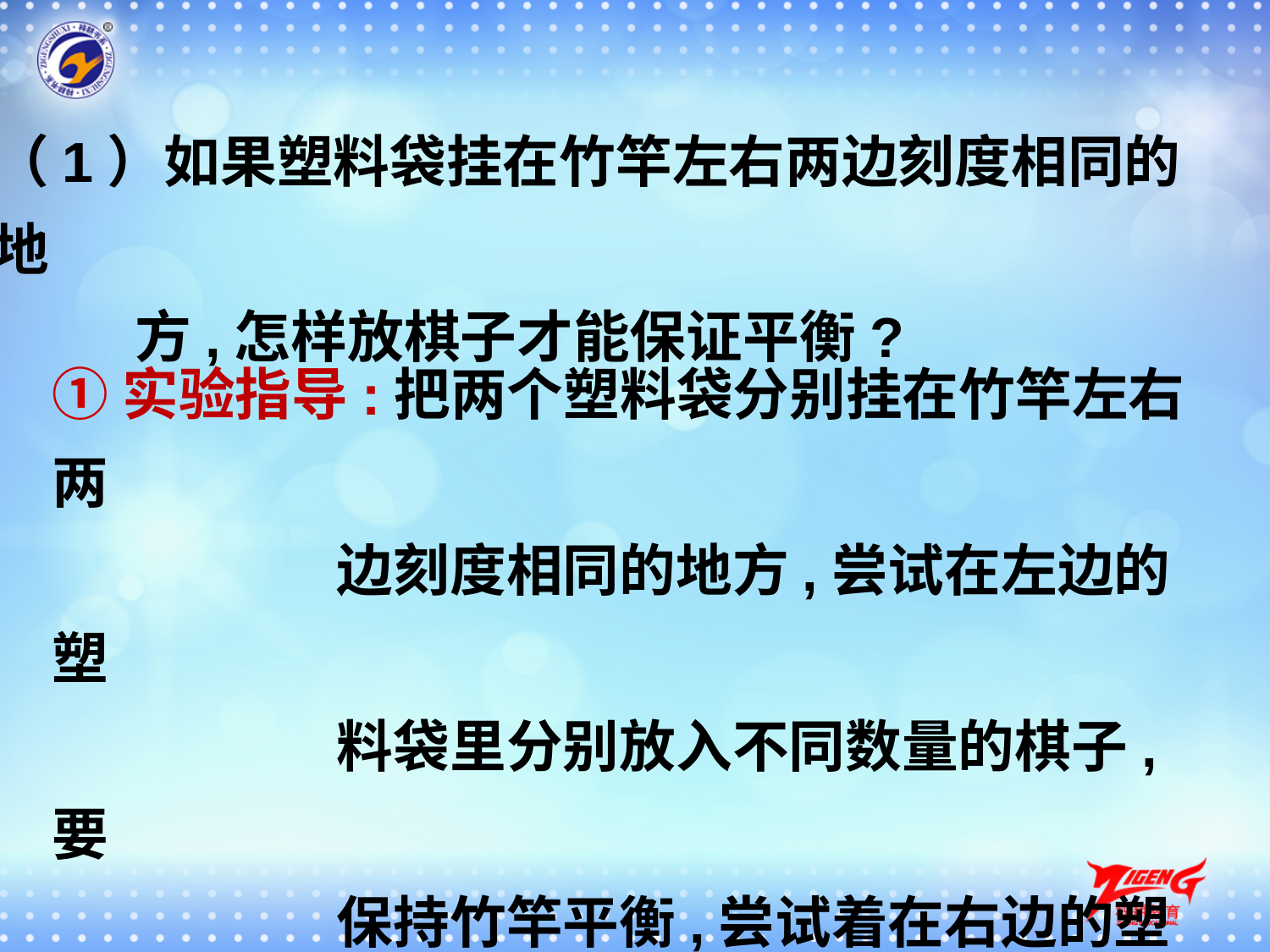

（1）如果塑料袋挂在竹竿左右两边刻度相同的地
          方,怎样放棋子才能保证平衡?
①实验指导:把两个塑料袋分别挂在竹竿左右两
                     边刻度相同的地方,尝试在左边的塑
                     料袋里分别放入不同数量的棋子,要
                     保持竹竿平衡,尝试着在右边的塑料
                     袋中放入棋子,并整理好记录。